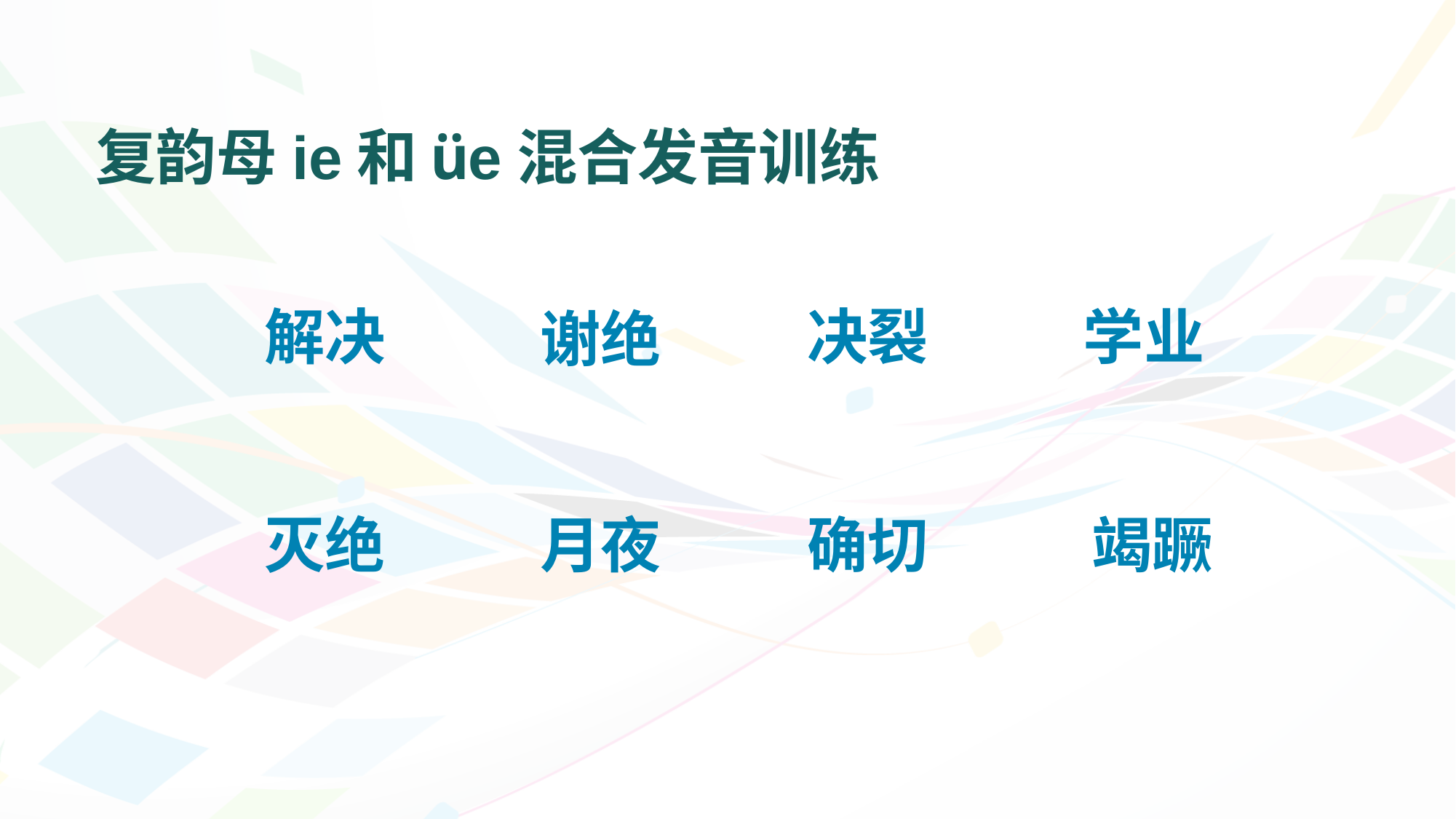

# 复韵母ie和üe混合发音训练
学业
决裂
解决
谢绝
灭绝
月夜
确切
竭蹶